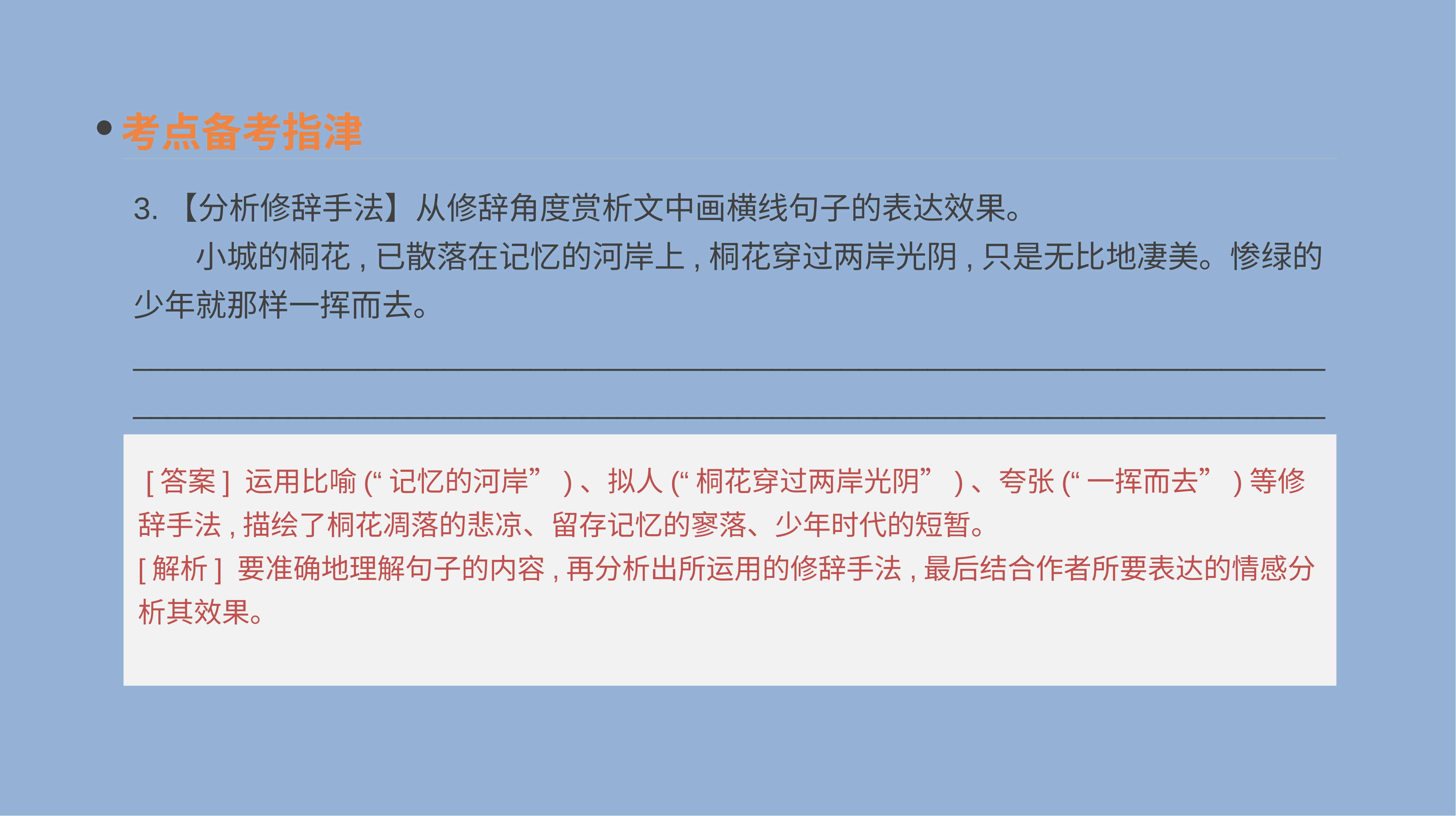

考点备考指津

3.【分析修辞手法】从修辞角度赏析文中画横线句子的表达效果。
　　小城的桐花,已散落在记忆的河岸上,桐花穿过两岸光阴,只是无比地凄美。惨绿的少年就那样一挥而去。
__________________________________________________________________________________________________________________________________________________________________________

 [答案] 运用比喻(“记忆的河岸”)、拟人(“桐花穿过两岸光阴”)、夸张(“一挥而去”)等修辞手法,描绘了桐花凋落的悲凉、留存记忆的寥落、少年时代的短暂。
[解析] 要准确地理解句子的内容,再分析出所运用的修辞手法,最后结合作者所要表达的情感分析其效果。